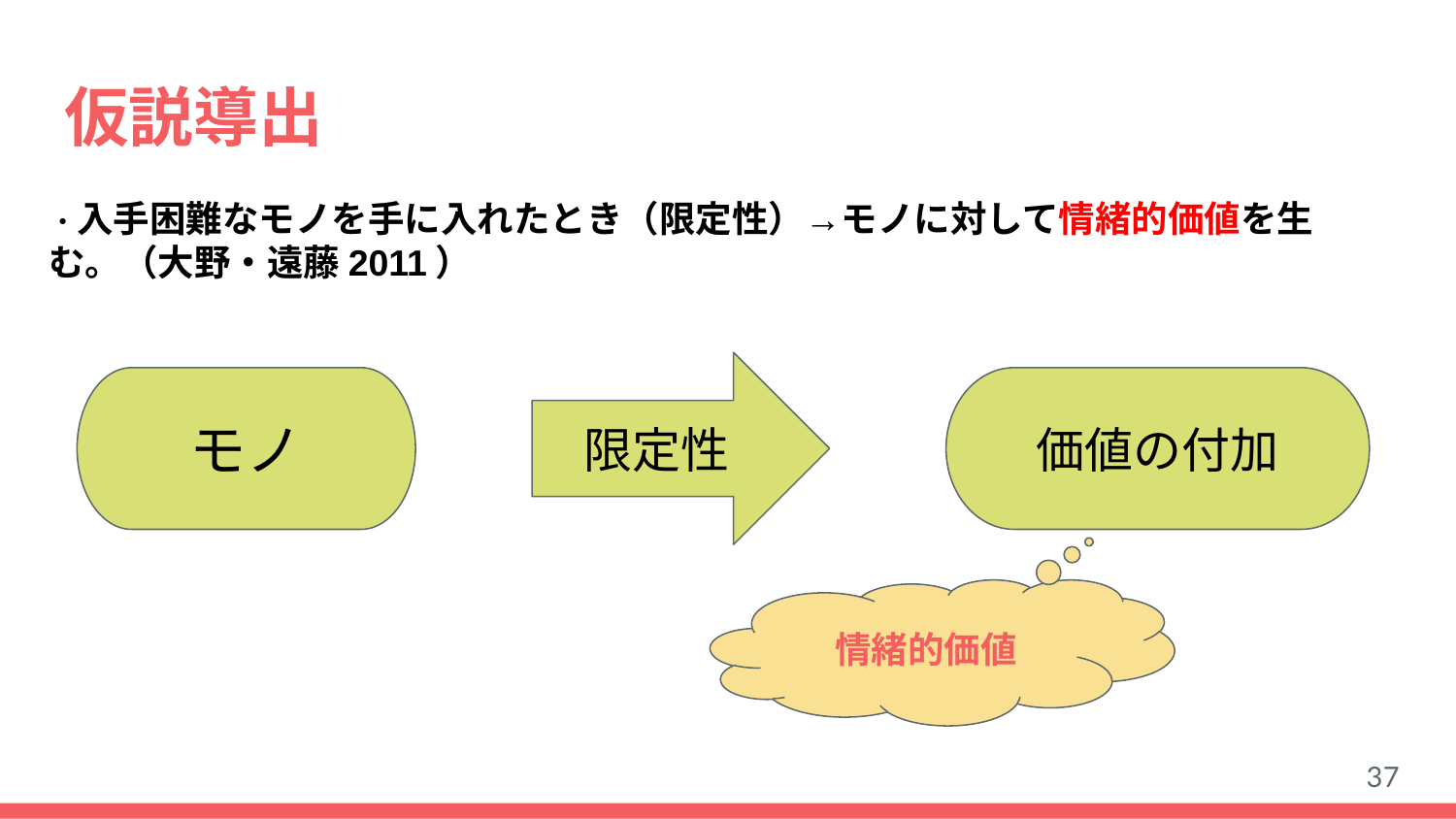

# 仮説導出
・入手困難なモノを手に入れたとき（限定性）→モノに対して情緒的価値を生む。（大野・遠藤2011）

限定性

モノ

価値の付加

情緒的価値

37